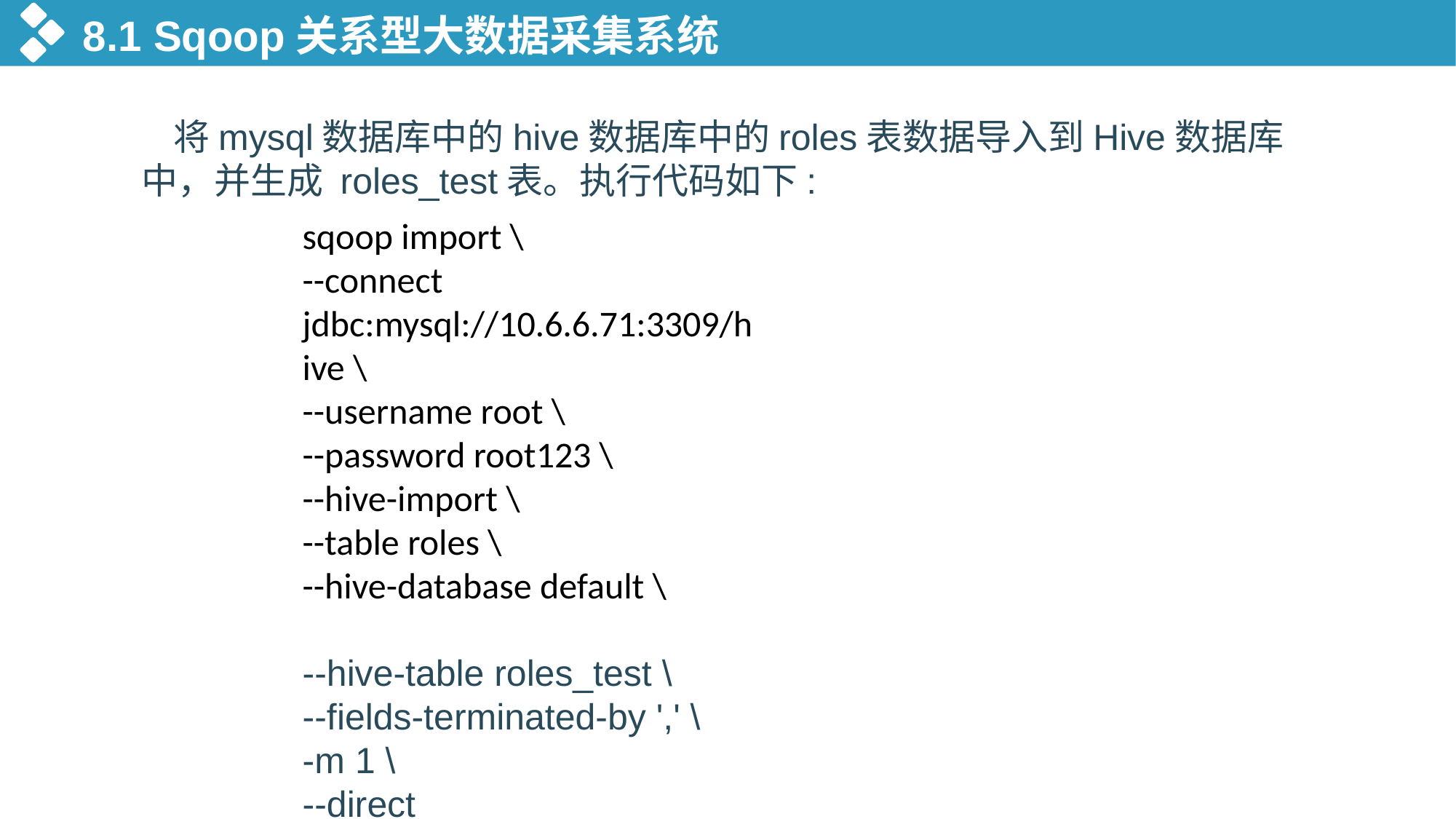

8.1 Sqoop关系型大数据采集系统

将mysql数据库中的hive数据库中的roles表数据导入到Hive数据库中，并生成 roles_test表。执行代码如下:
sqoop import \
--connect jdbc:mysql://10.6.6.71:3309/hive \
--username root \
--password root123 \
--hive-import \
--table roles \
--hive-database default \

--hive-table roles_test \
--fields-terminated-by ',' \
-m 1 \
--direct